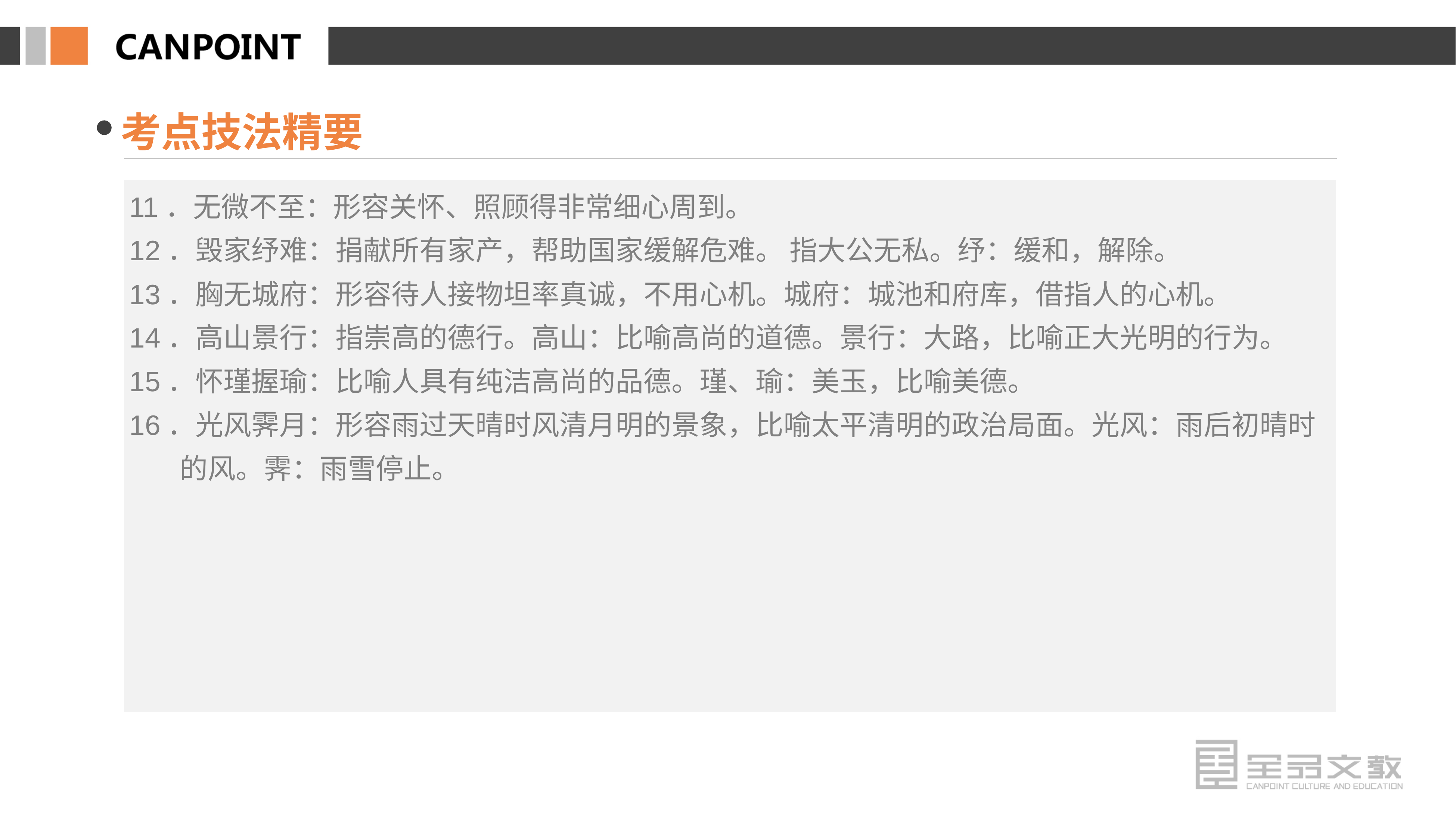

考点技法精要

11．无微不至：形容关怀、照顾得非常细心周到。
12．毁家纾难：捐献所有家产，帮助国家缓解危难。 指大公无私。纾：缓和，解除。
13．胸无城府：形容待人接物坦率真诚，不用心机。城府：城池和府库，借指人的心机。
14．高山景行：指崇高的德行。高山：比喻高尚的道德。景行：大路，比喻正大光明的行为。
15．怀瑾握瑜：比喻人具有纯洁高尚的品德。瑾、瑜：美玉，比喻美德。
16．光风霁月：形容雨过天晴时风清月明的景象，比喻太平清明的政治局面。光风：雨后初晴时的风。霁：雨雪停止。